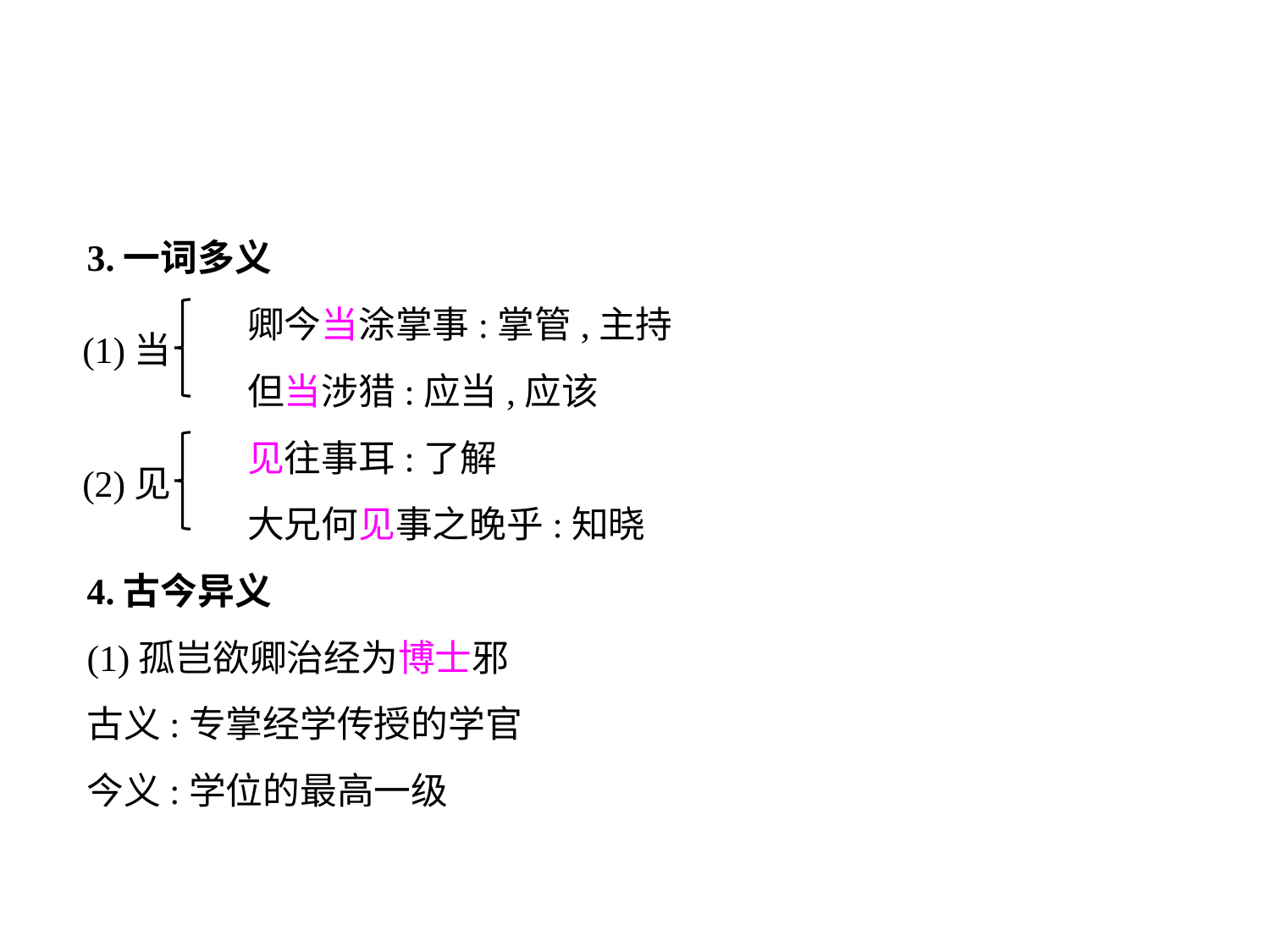

3.一词多义
	   卿今当涂掌事:掌管,主持
	   但当涉猎:应当,应该
	   见往事耳:了解
	   大兄何见事之晚乎:知晓
4.古今异义
(1)孤岂欲卿治经为博士邪
古义:专掌经学传授的学官
今义:学位的最高一级

(1)当

(2)见